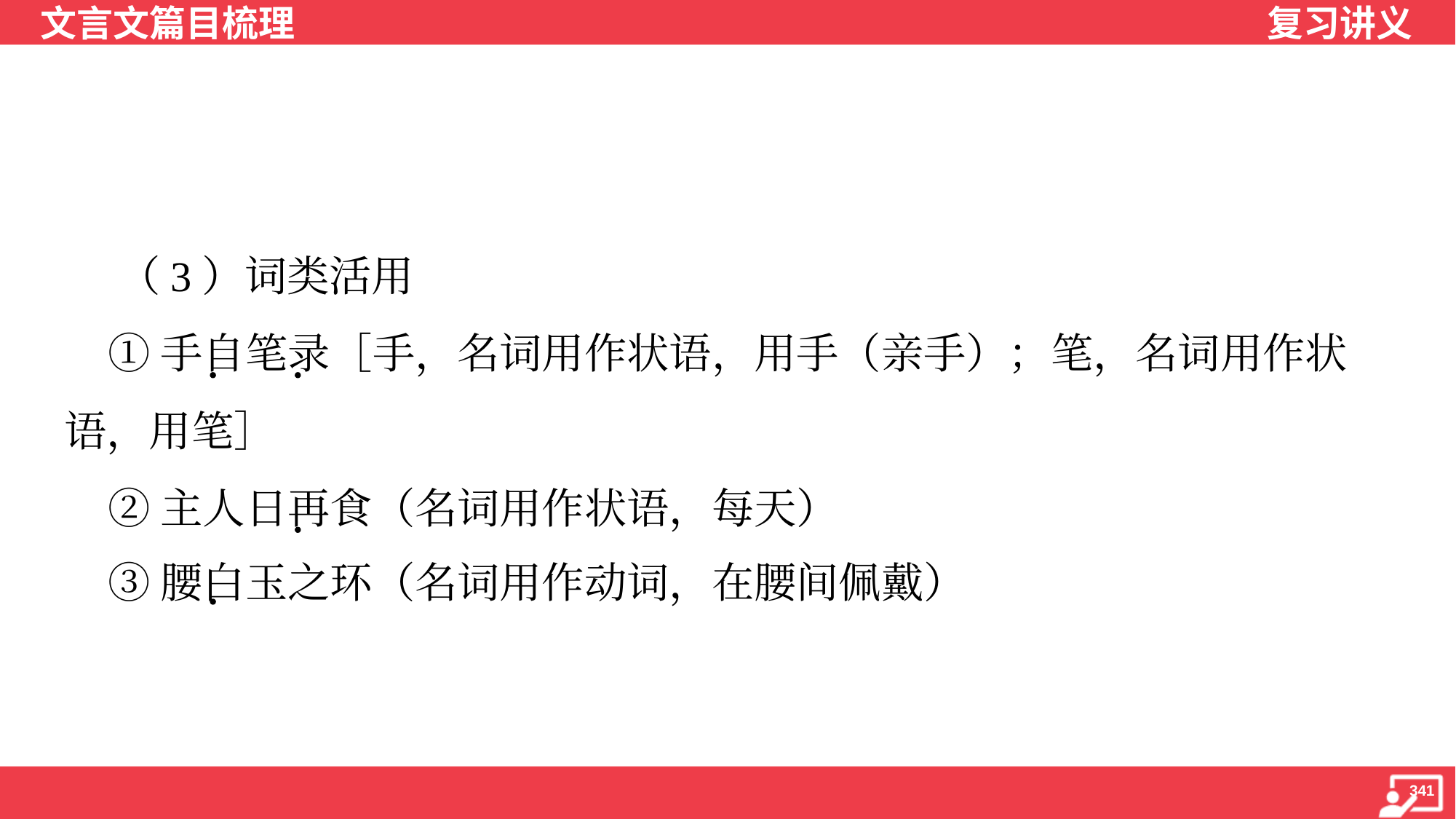

（3）词类活用
    ①手自笔录［手，名词用作状语，用手（亲手）；笔，名词用作状
语，用笔］
    ②主人日再食（名词用作状语，每天）
    ③腰白玉之环（名词用作动词，在腰间佩戴）